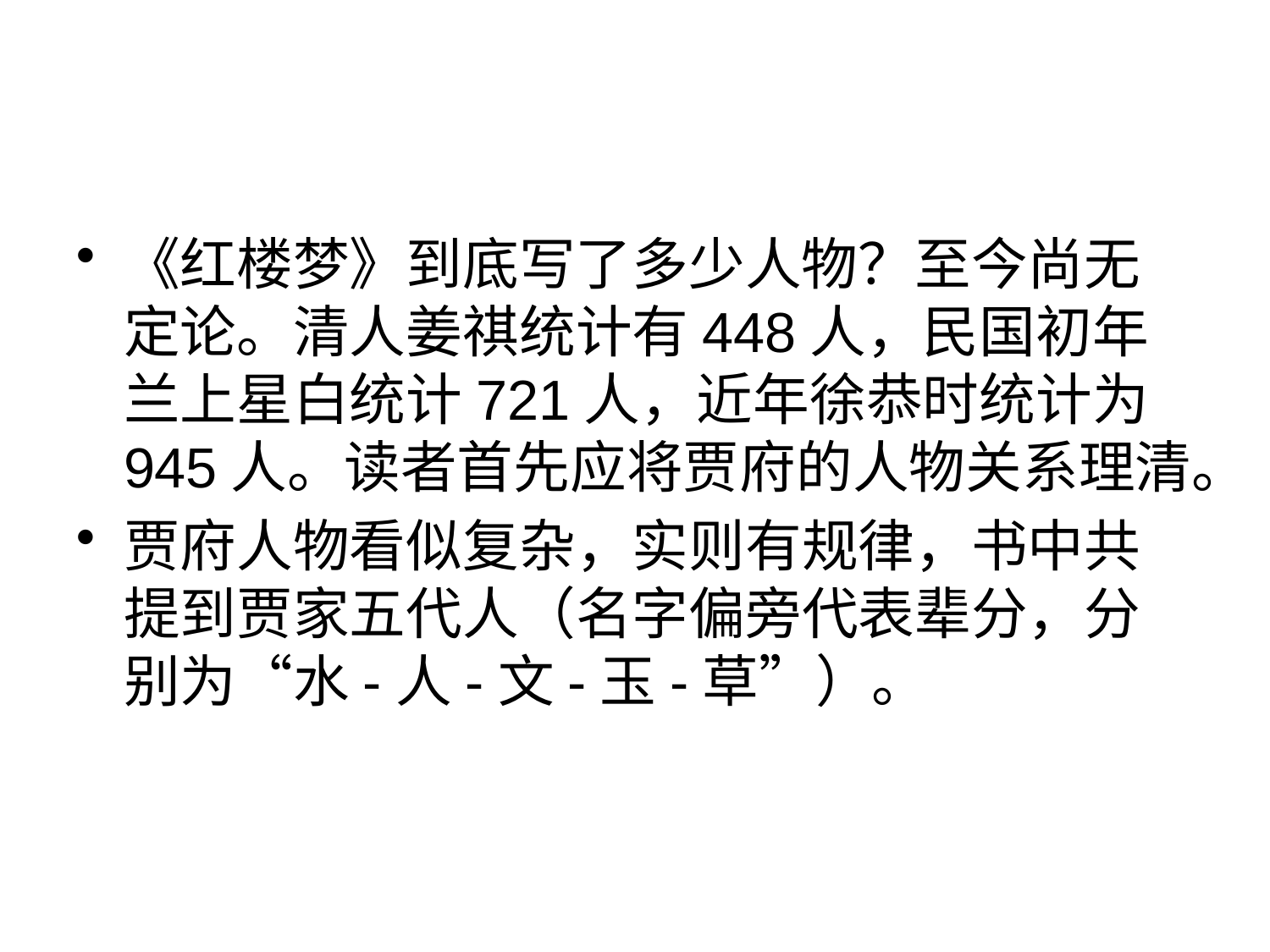

#
《红楼梦》到底写了多少人物？至今尚无定论。清人姜祺统计有448人，民国初年兰上星白统计721人，近年徐恭时统计为945人。读者首先应将贾府的人物关系理清。
贾府人物看似复杂，实则有规律，书中共提到贾家五代人（名字偏旁代表辈分，分别为“水-人-文-玉-草”）。